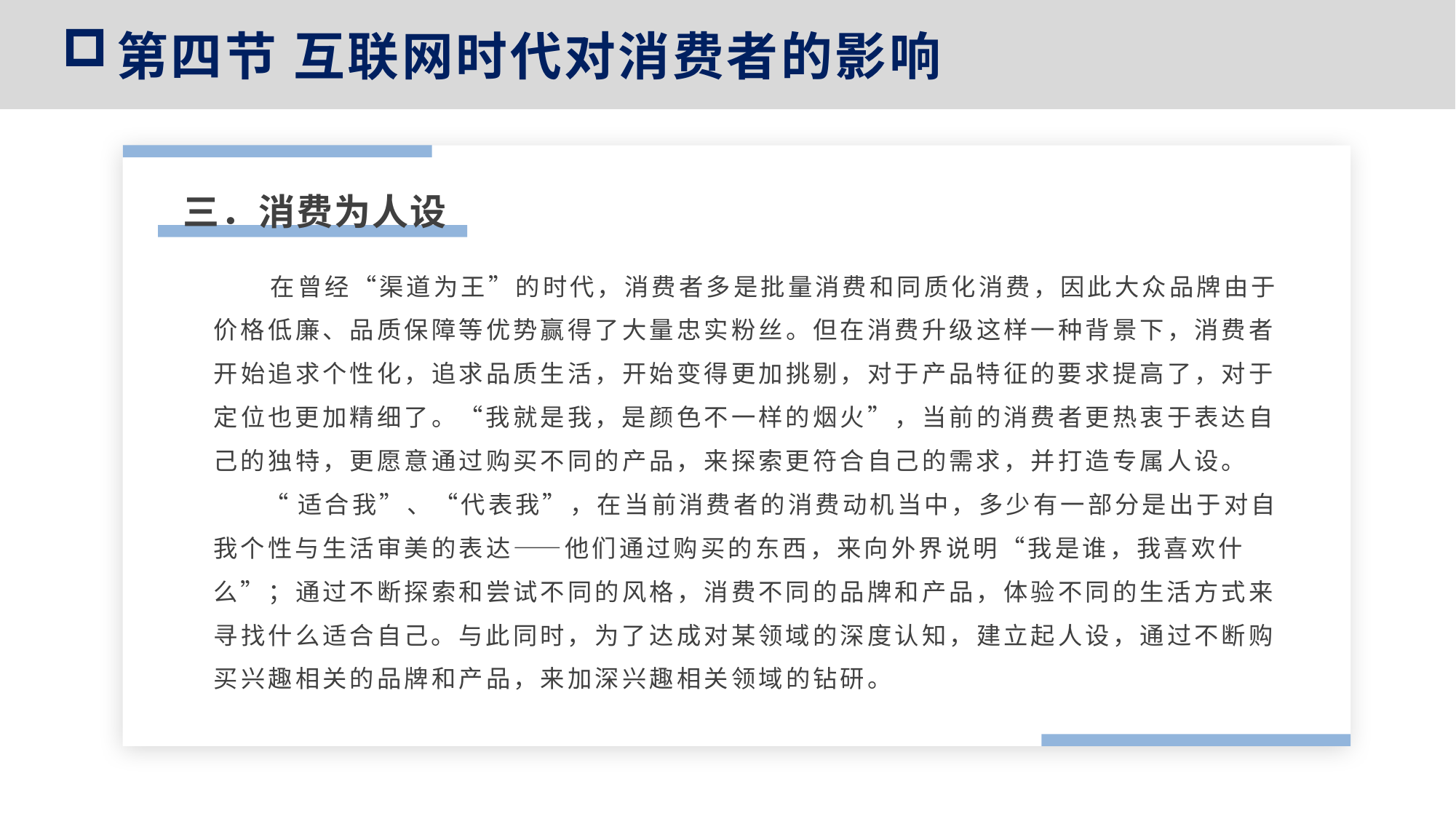

第四节 互联网时代对消费者的影响

三．消费为人设

      在曾经“渠道为王”的时代，消费者多是批量消费和同质化消费，因此大众品牌由于价格低廉、品质保障等优势赢得了大量忠实粉丝。但在消费升级这样一种背景下，消费者开始追求个性化，追求品质生活，开始变得更加挑剔，对于产品特征的要求提高了，对于定位也更加精细了。“我就是我，是颜色不一样的烟火”，当前的消费者更热衷于表达自己的独特，更愿意通过购买不同的产品，来探索更符合自己的需求，并打造专属人设。
      “适合我”、“代表我”，在当前消费者的消费动机当中，多少有一部分是出于对自我个性与生活审美的表达——他们通过购买的东西，来向外界说明“我是谁，我喜欢什么”；通过不断探索和尝试不同的风格，消费不同的品牌和产品，体验不同的生活方式来寻找什么适合自己。与此同时，为了达成对某领域的深度认知，建立起人设，通过不断购买兴趣相关的品牌和产品，来加深兴趣相关领域的钻研。